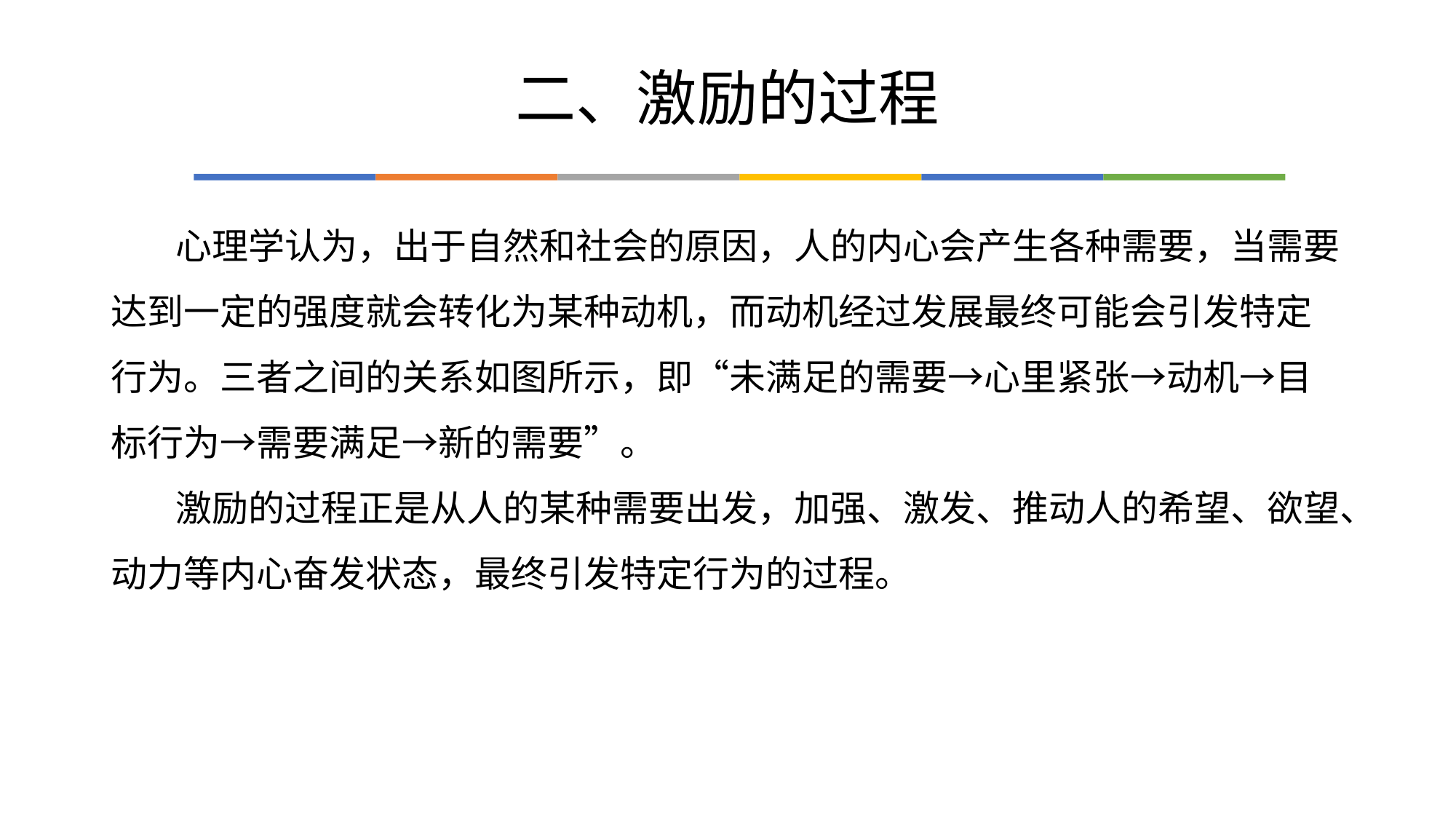

# 二、激励的过程
心理学认为，出于自然和社会的原因，人的内心会产生各种需要，当需要达到一定的强度就会转化为某种动机，而动机经过发展最终可能会引发特定行为。三者之间的关系如图所示，即“未满足的需要→心里紧张→动机→目标行为→需要满足→新的需要”。
激励的过程正是从人的某种需要出发，加强、激发、推动人的希望、欲望、动力等内心奋发状态，最终引发特定行为的过程。